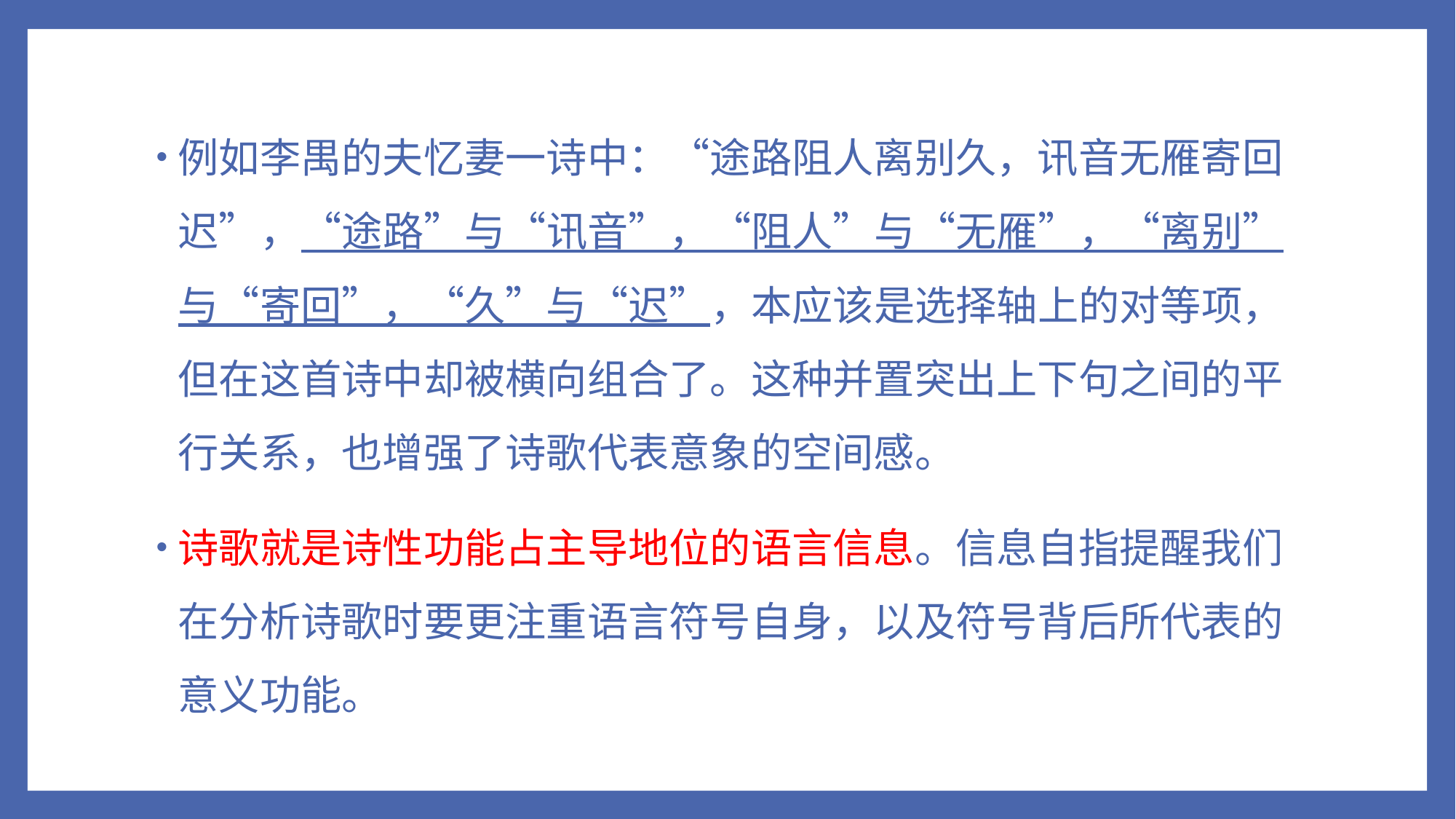

例如李禺的夫忆妻一诗中：“途路阻人离别久，讯音无雁寄回迟”，“途路”与“讯音”，“阻人”与“无雁”，“离别”与“寄回”，“久”与“迟”，本应该是选择轴上的对等项，但在这首诗中却被横向组合了。这种并置突出上下句之间的平行关系，也增强了诗歌代表意象的空间感。
诗歌就是诗性功能占主导地位的语言信息。信息自指提醒我们在分析诗歌时要更注重语言符号自身，以及符号背后所代表的意义功能。